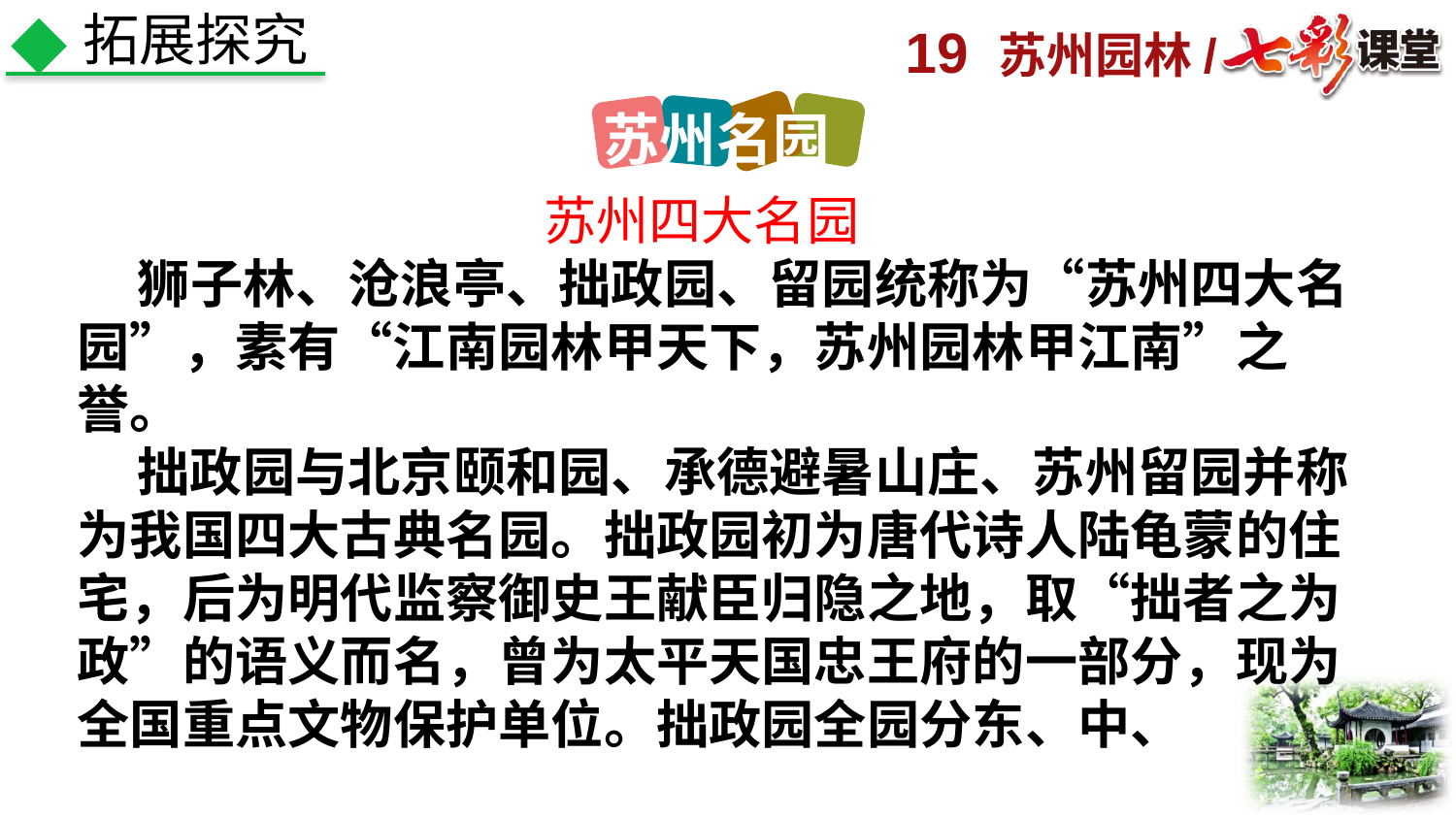

拓展探究

苏州名园

苏州四大名园
    狮子林、沧浪亭、拙政园、留园统称为“苏州四大名园”，素有“江南园林甲天下，苏州园林甲江南”之誉。
    拙政园与北京颐和园、承德避暑山庄、苏州留园并称为我国四大古典名园。拙政园初为唐代诗人陆龟蒙的住宅，后为明代监察御史王献臣归隐之地，取“拙者之为政”的语义而名，曾为太平天国忠王府的一部分，现为全国重点文物保护单位。拙政园全园分东、中、